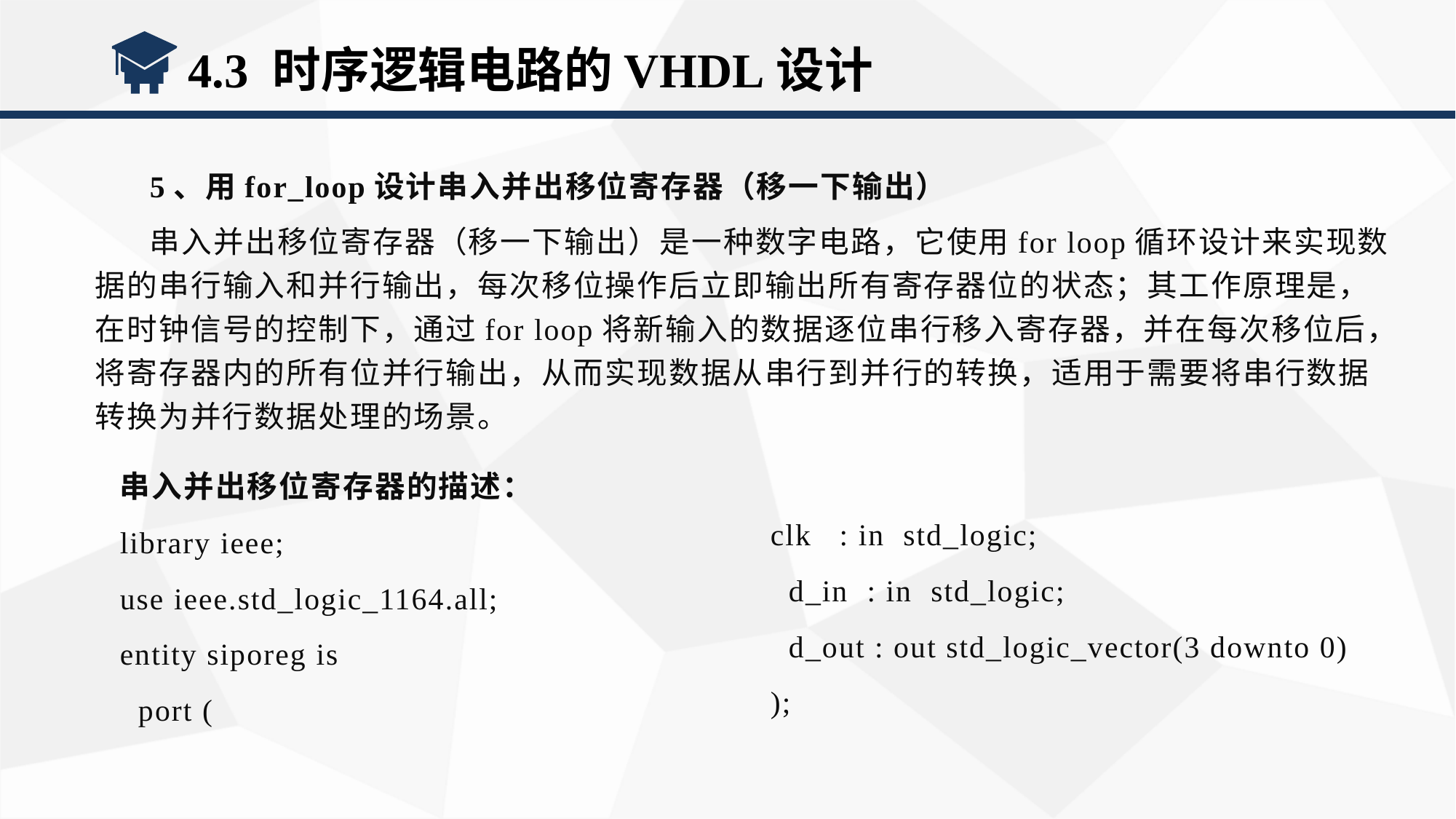

4.3 时序逻辑电路的VHDL设计

5、用for_loop设计串入并出移位寄存器（移一下输出）
串入并出移位寄存器（移一下输出）是一种数字电路，它使用for loop循环设计来实现数据的串行输入和并行输出，每次移位操作后立即输出所有寄存器位的状态；其工作原理是，在时钟信号的控制下，通过for loop将新输入的数据逐位串行移入寄存器，并在每次移位后，将寄存器内的所有位并行输出，从而实现数据从串行到并行的转换，适用于需要将串行数据转换为并行数据处理的场景。
串入并出移位寄存器的描述：
library ieee;
use ieee.std_logic_1164.all;
entity siporeg is
  port (

  clk   : in  std_logic;
    d_in  : in  std_logic;
    d_out : out std_logic_vector(3 downto 0)
  );